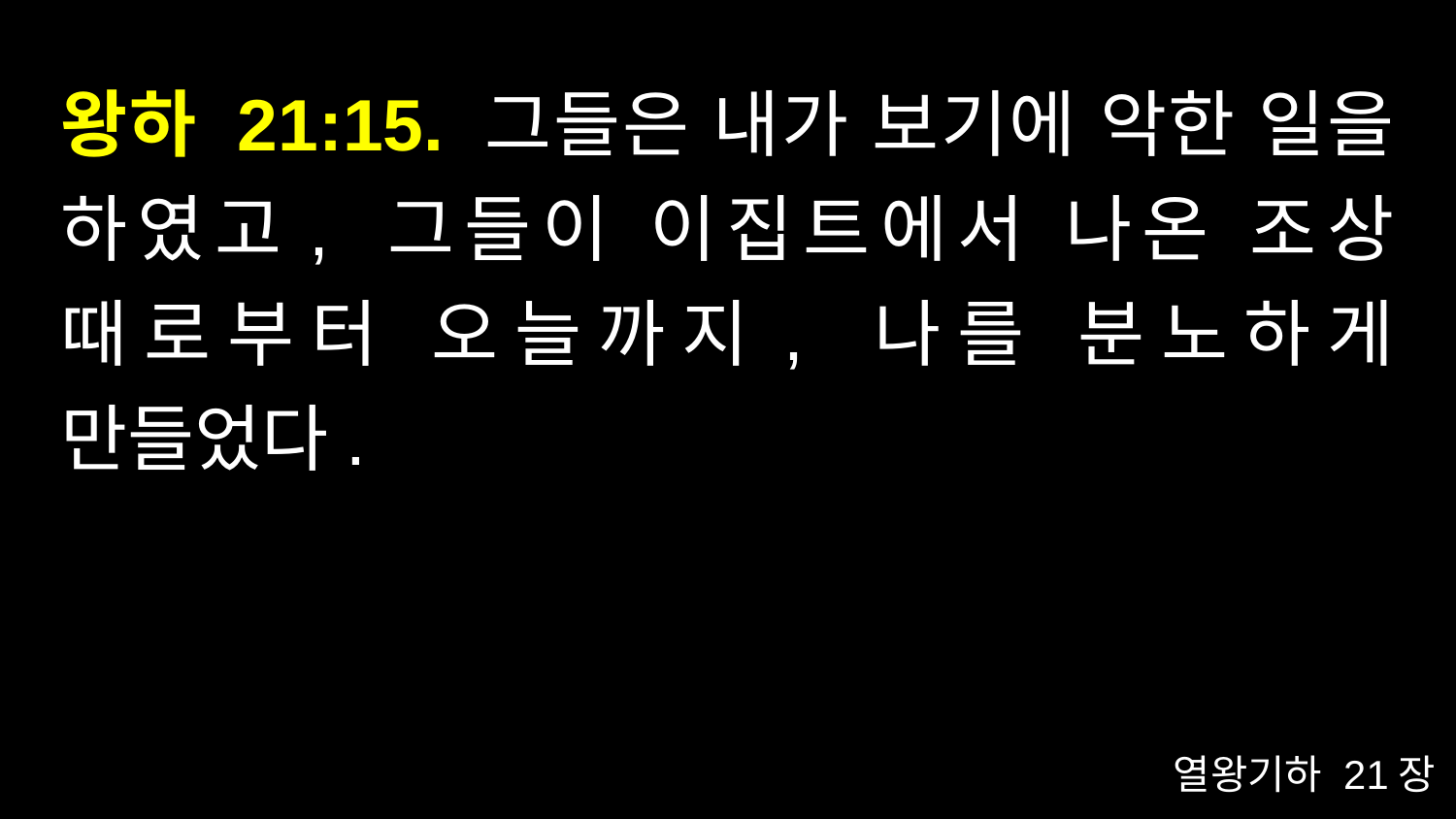

# 왕하 21:15. 그들은 내가 보기에 악한 일을 하였고, 그들이 이집트에서 나온 조상 때로부터 오늘까지, 나를 분노하게 만들었다.
열왕기하 21장